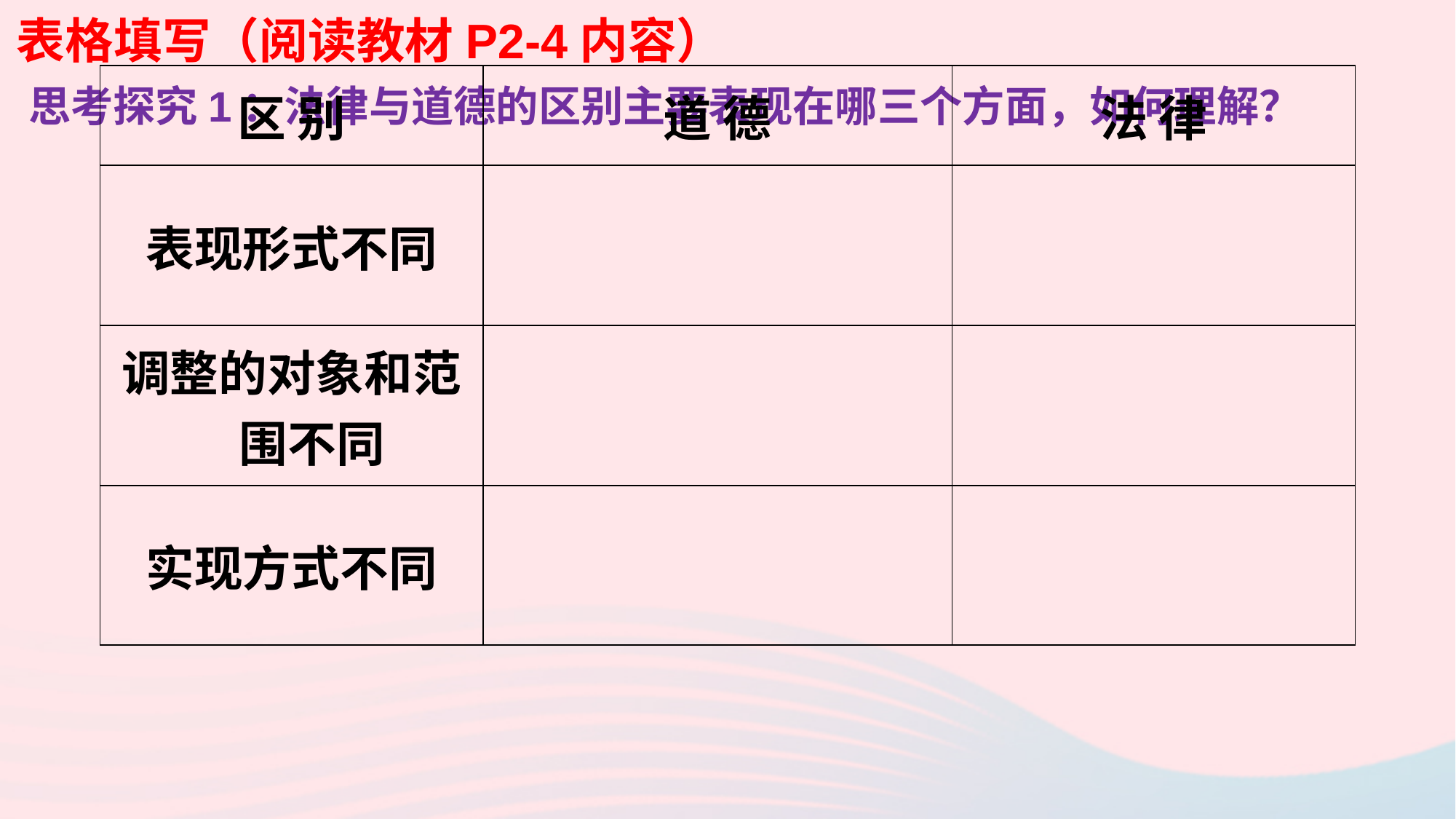

表格填写（阅读教材P2-4内容）
| 区 别 | 道 德 | 法 律 |
| --- | --- | --- |
| 表现形式不同 |  |  |
| 调整的对象和范围不同 |  |  |
| 实现方式不同 |  |  |
思考探究1：法律与道德的区别主要表现在哪三个方面，如何理解？